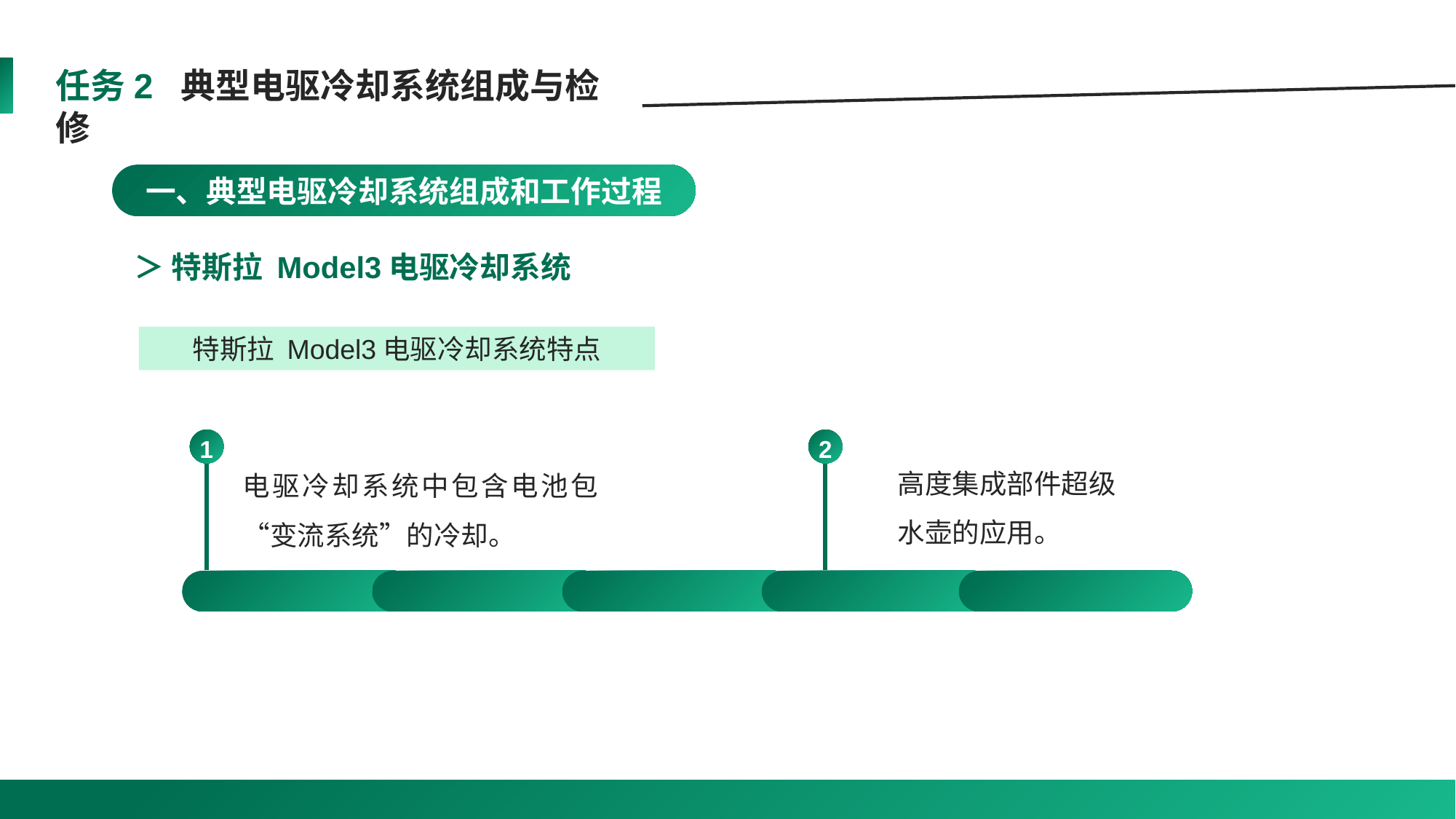

任务2  典型电驱冷却系统组成与检修
一、典型电驱冷却系统组成和工作过程
＞ 特斯拉 Model3电驱冷却系统
特斯拉 Model3电驱冷却系统特点
1

2

高度集成部件超级
水壶的应用。
电驱冷却系统中包含电池包“变流系统”的冷却。